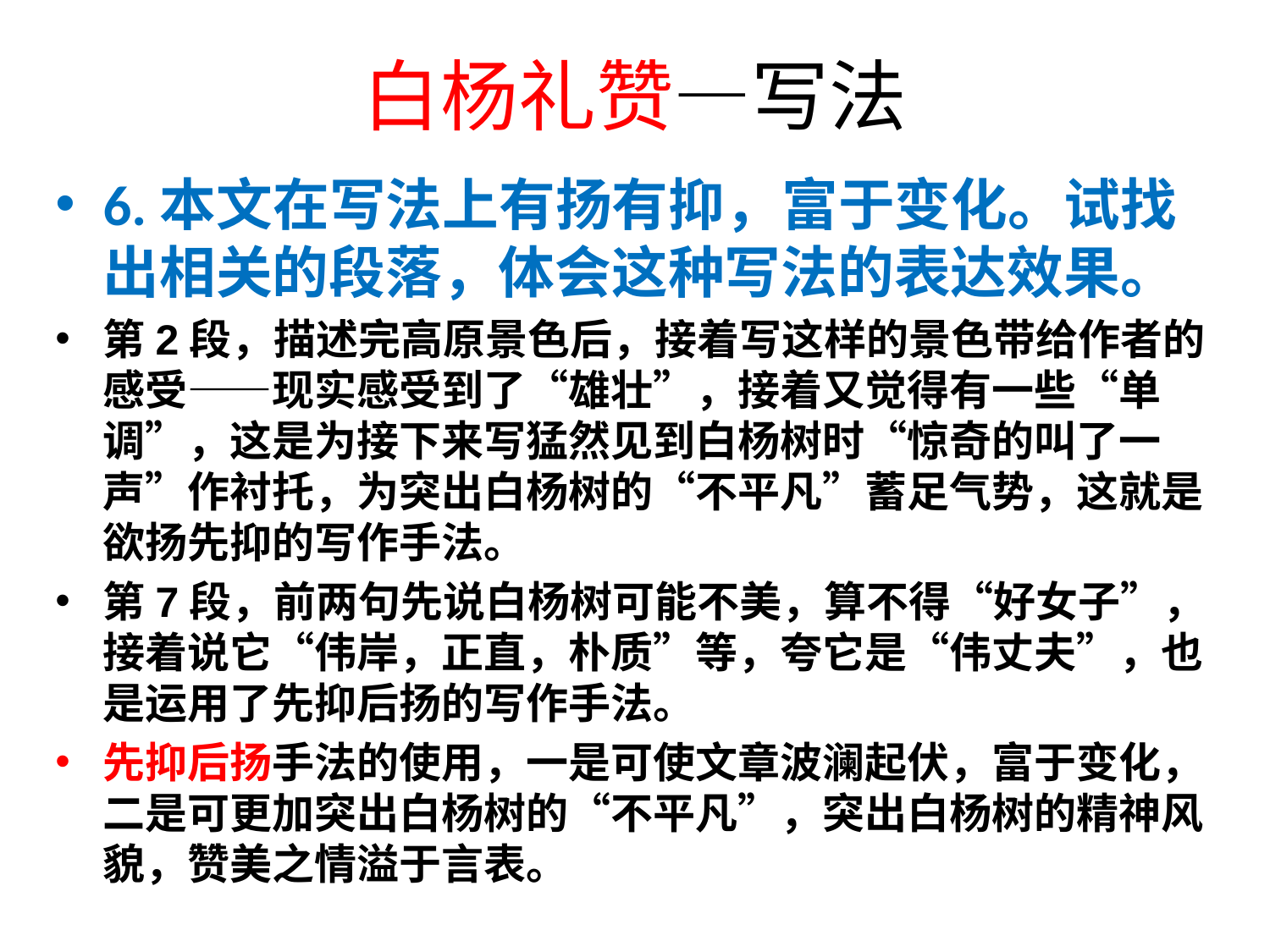

# 白杨礼赞—写法
6.本文在写法上有扬有抑，富于变化。试找出相关的段落，体会这种写法的表达效果。
第2段，描述完高原景色后，接着写这样的景色带给作者的感受——现实感受到了“雄壮”，接着又觉得有一些“单调”，这是为接下来写猛然见到白杨树时“惊奇的叫了一声”作衬托，为突出白杨树的“不平凡”蓄足气势，这就是欲扬先抑的写作手法。
第7段，前两句先说白杨树可能不美，算不得“好女子”，接着说它“伟岸，正直，朴质”等，夸它是“伟丈夫”，也是运用了先抑后扬的写作手法。
先抑后扬手法的使用，一是可使文章波澜起伏，富于变化，二是可更加突出白杨树的“不平凡”，突出白杨树的精神风貌，赞美之情溢于言表。